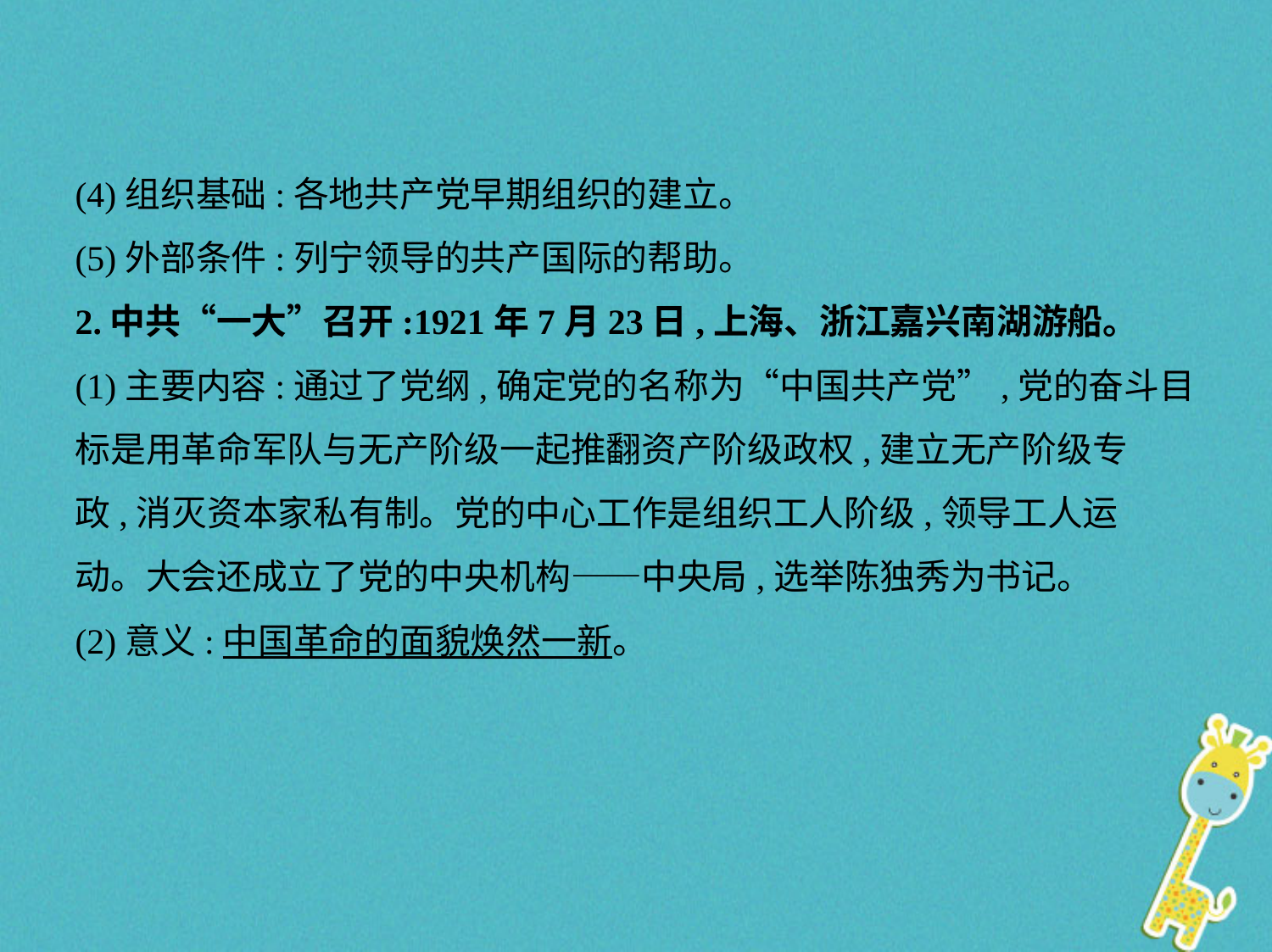

(4)组织基础:各地共产党早期组织的建立。
(5)外部条件:列宁领导的共产国际的帮助。
2.中共“一大”召开:1921年7月23日,上海、浙江嘉兴南湖游船。
(1)主要内容:通过了党纲,确定党的名称为“中国共产党”,党的奋斗目
标是用革命军队与无产阶级一起推翻资产阶级政权,建立无产阶级专
政,消灭资本家私有制。党的中心工作是组织工人阶级,领导工人运
动。大会还成立了党的中央机构——中央局,选举陈独秀为书记。
(2)意义:中国革命的面貌焕然一新。